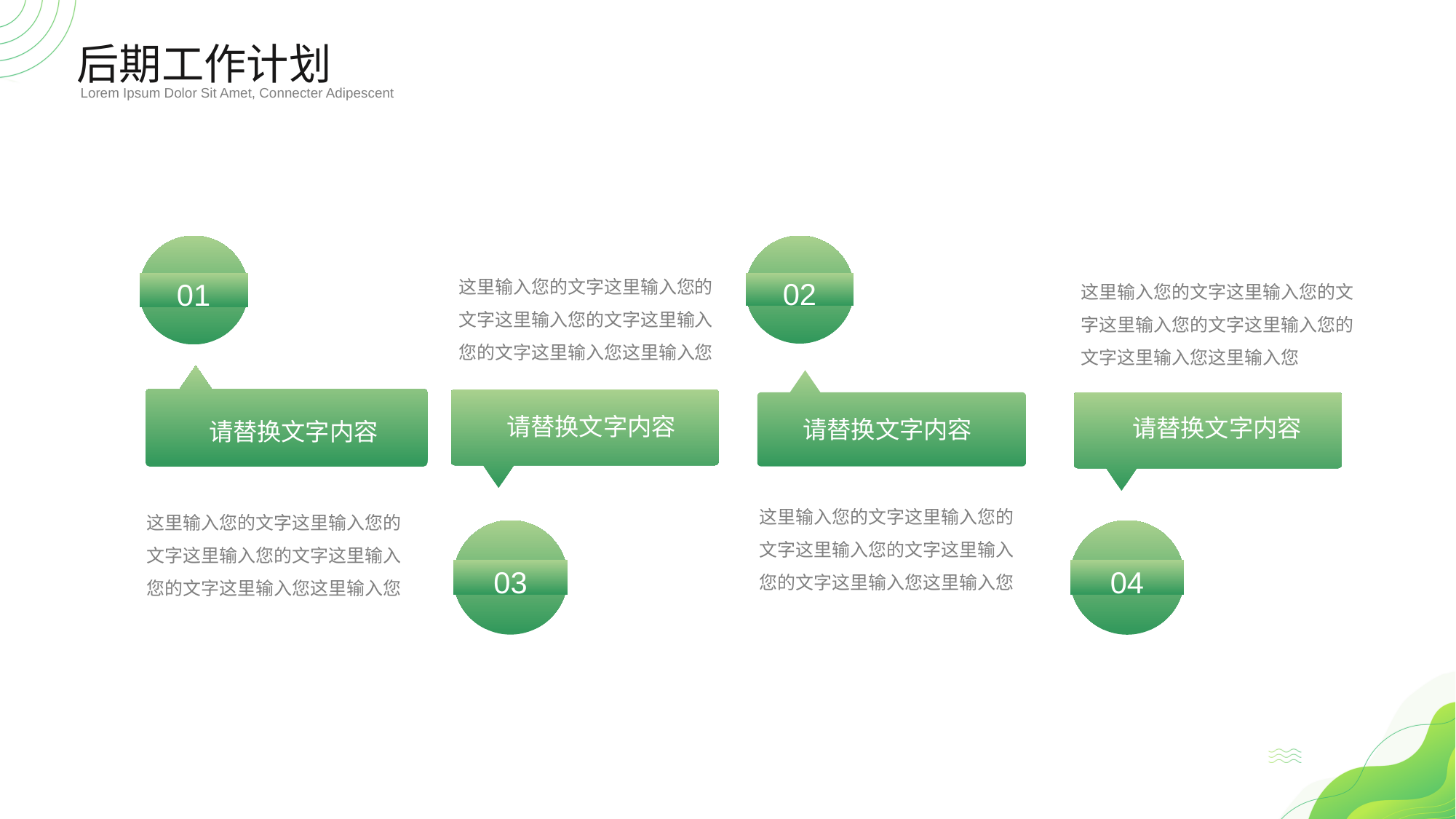

后期工作计划
Lorem Ipsum Dolor Sit Amet, Connecter Adipescent

01

02
这里输入您的文字这里输入您的文字这里输入您的文字这里输入您的文字这里输入您这里输入您
这里输入您的文字这里输入您的文字这里输入您的文字这里输入您的文字这里输入您这里输入您

请替换文字内容
请替换文字内容
请替换文字内容
请替换文字内容
这里输入您的文字这里输入您的文字这里输入您的文字这里输入您的文字这里输入您这里输入您
这里输入您的文字这里输入您的文字这里输入您的文字这里输入您的文字这里输入您这里输入您

03

04